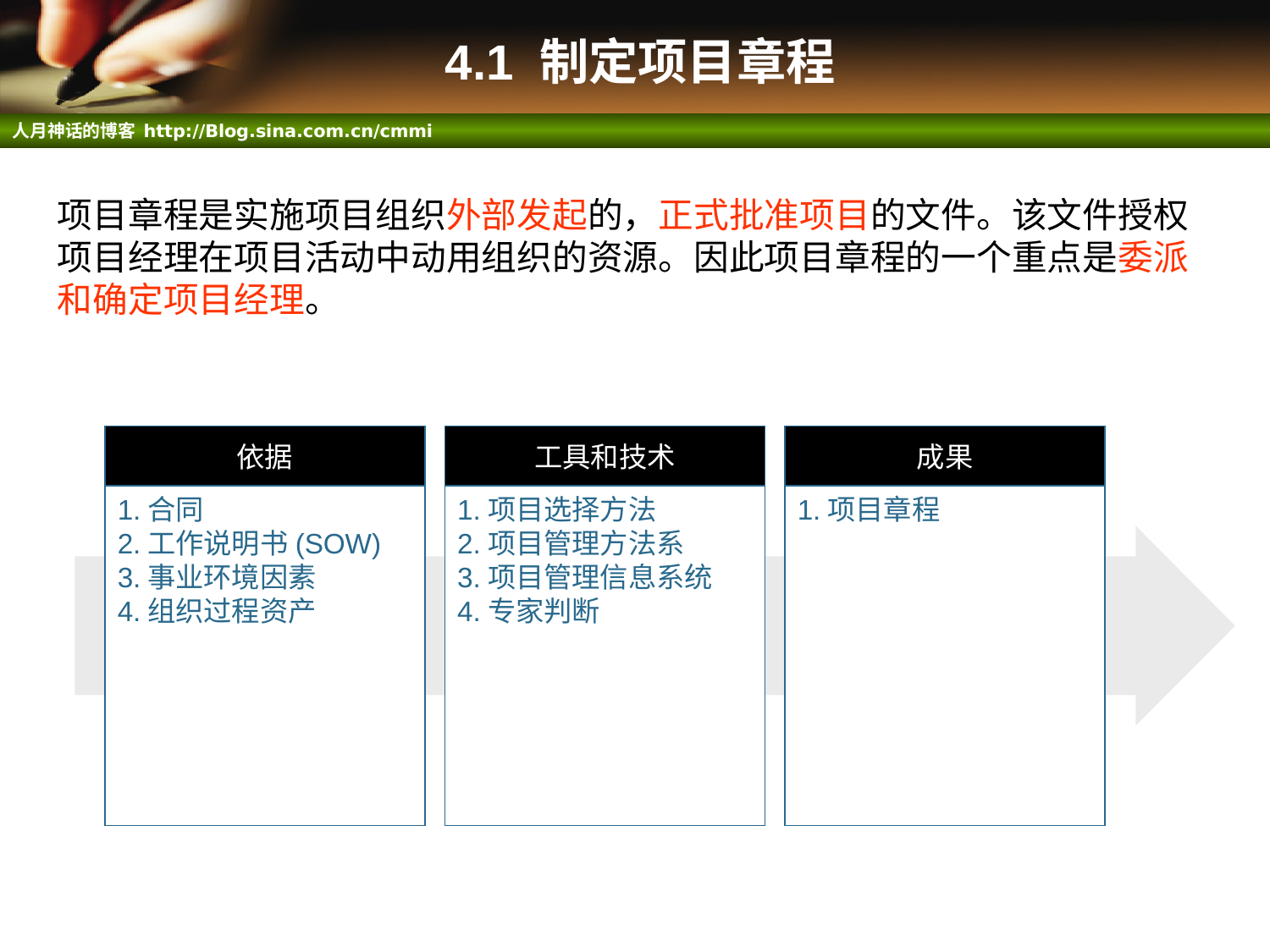

# 4.1 制定项目章程
项目章程是实施项目组织外部发起的，正式批准项目的文件。该文件授权项目经理在项目活动中动用组织的资源。因此项目章程的一个重点是委派和确定项目经理。
依据
工具和技术
成果
1.合同
2.工作说明书(SOW)
3.事业环境因素
4.组织过程资产
1.项目选择方法
2.项目管理方法系
3.项目管理信息系统
4.专家判断
1.项目章程